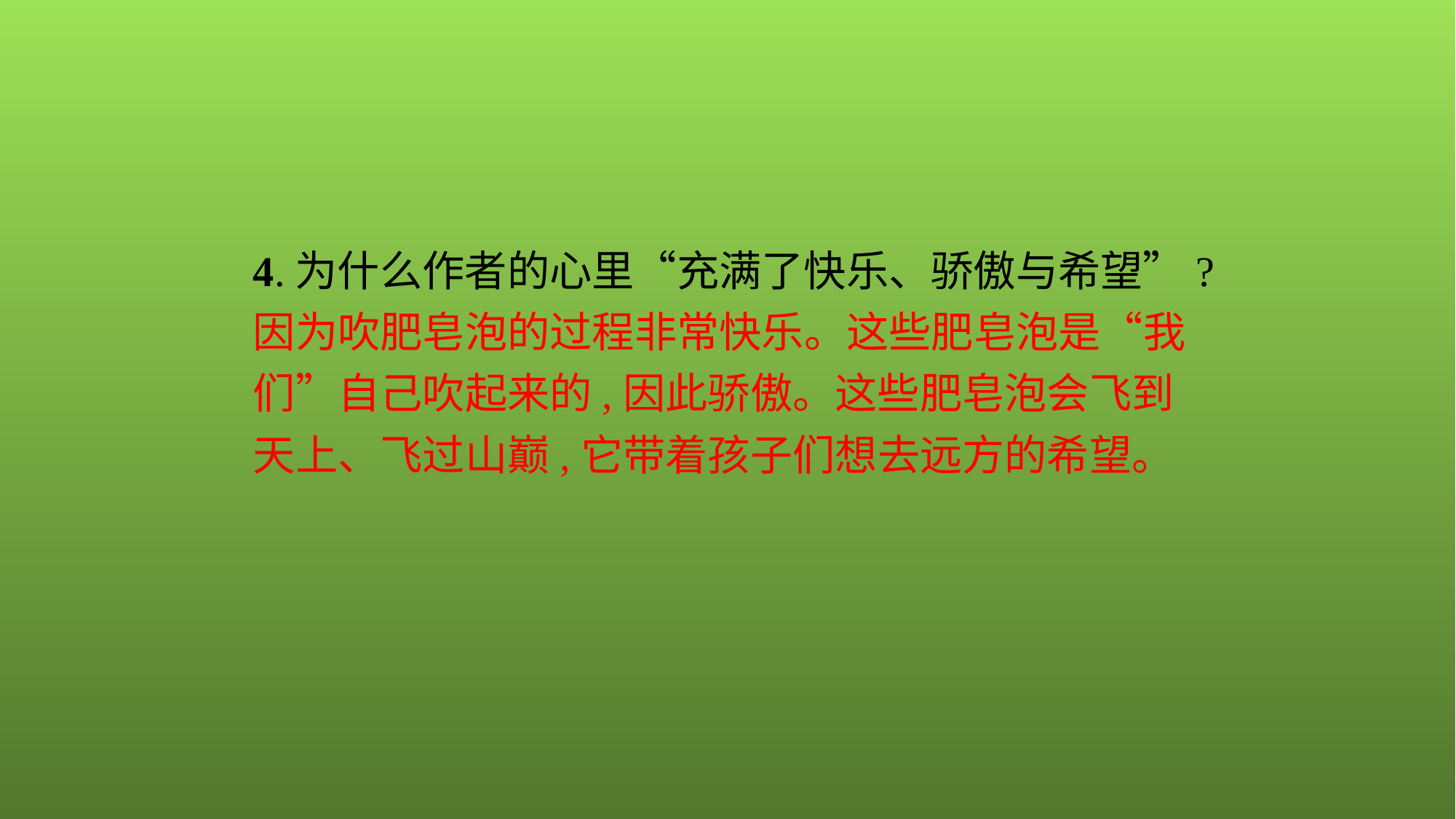

4.为什么作者的心里“充满了快乐、骄傲与希望”?
因为吹肥皂泡的过程非常快乐。这些肥皂泡是“我们”自己吹起来的,因此骄傲。这些肥皂泡会飞到天上、飞过山巅,它带着孩子们想去远方的希望。